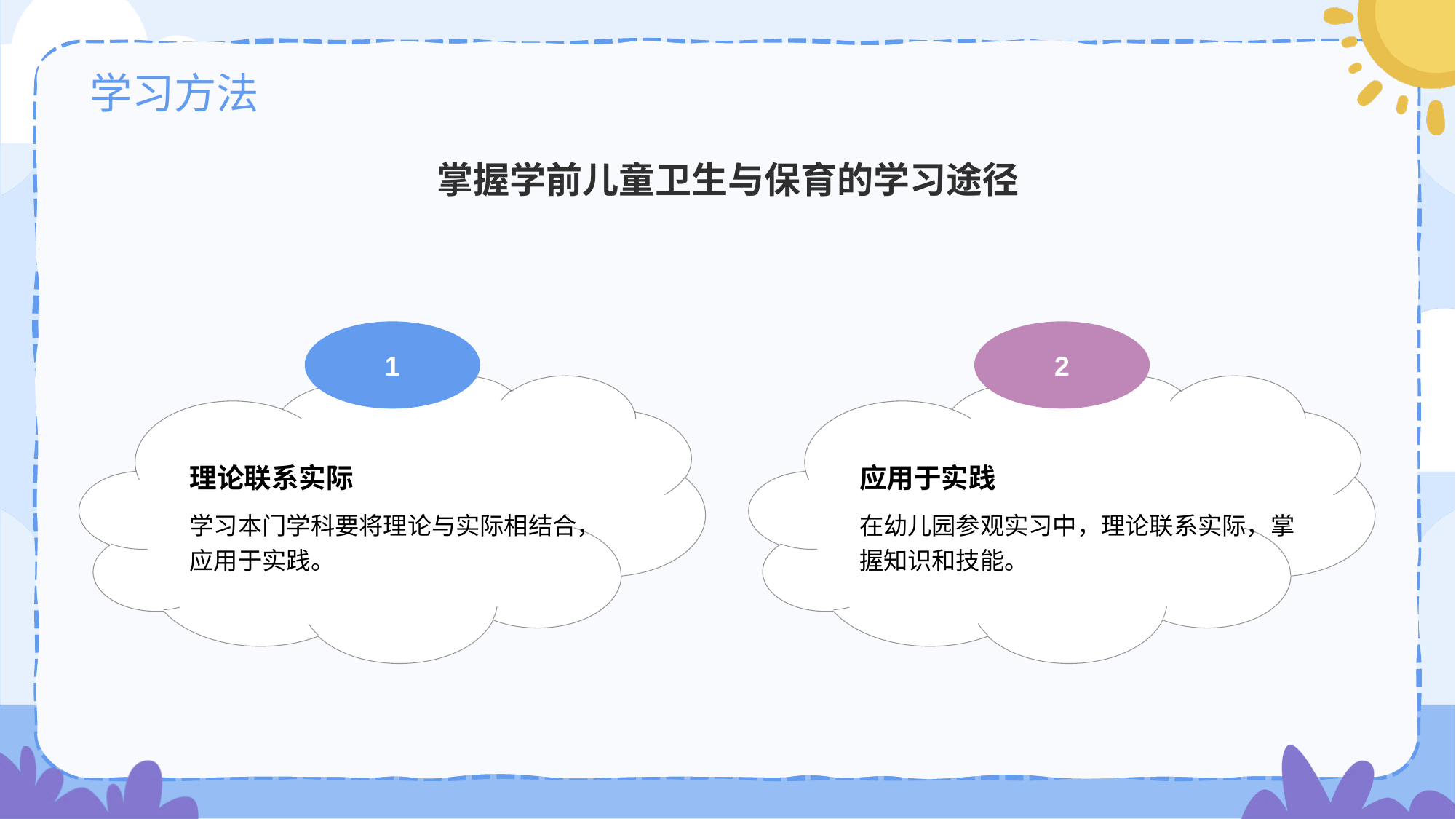

# 学习方法
掌握学前儿童卫生与保育的学习途径
1

理论联系实际
学习本门学科要将理论与实际相结合，应用于实践。
2

应用于实践
在幼儿园参观实习中，理论联系实际，掌握知识和技能。